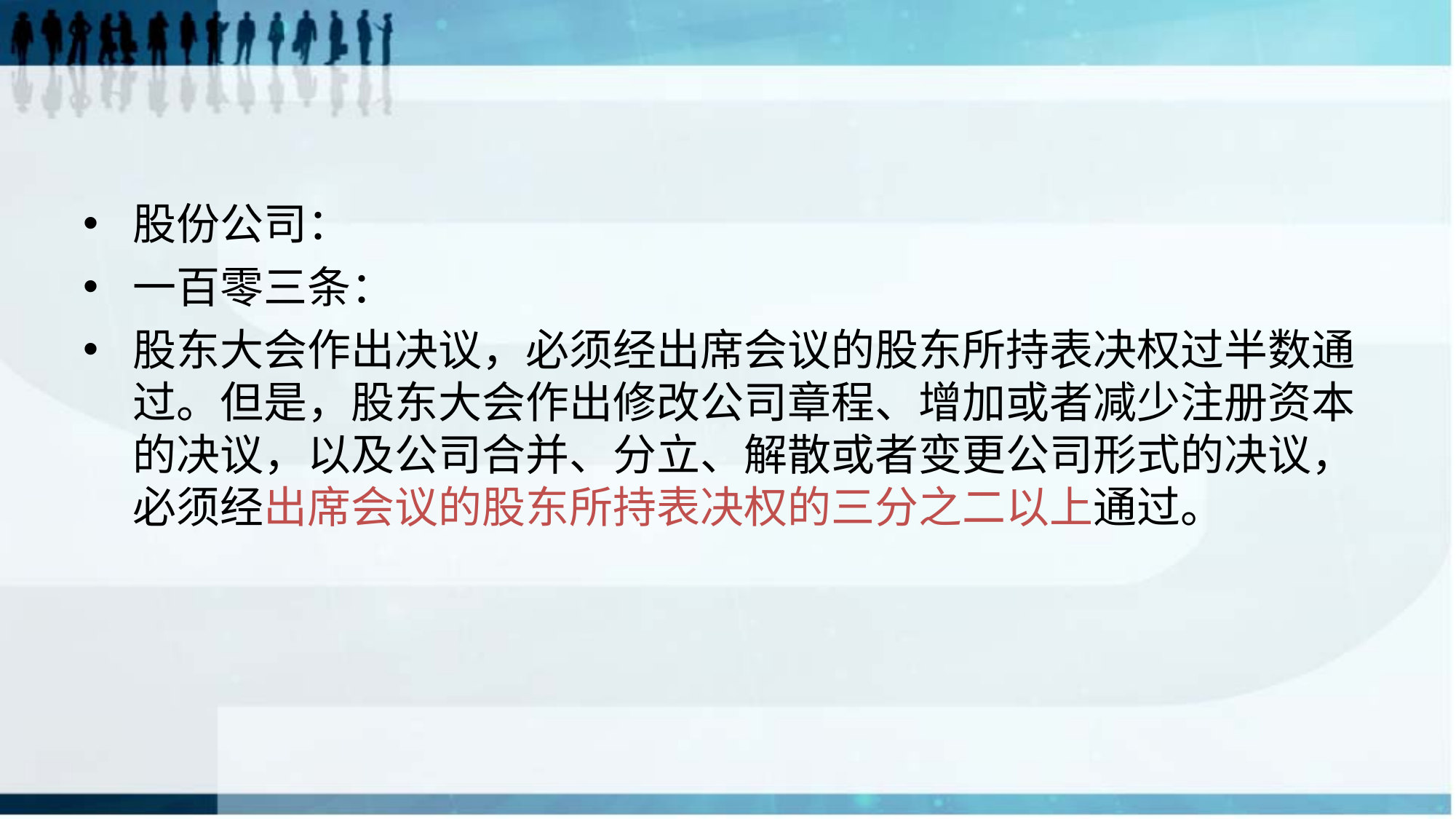

#
股份公司：
一百零三条：
股东大会作出决议，必须经出席会议的股东所持表决权过半数通过。但是，股东大会作出修改公司章程、增加或者减少注册资本的决议，以及公司合并、分立、解散或者变更公司形式的决议，必须经出席会议的股东所持表决权的三分之二以上通过。